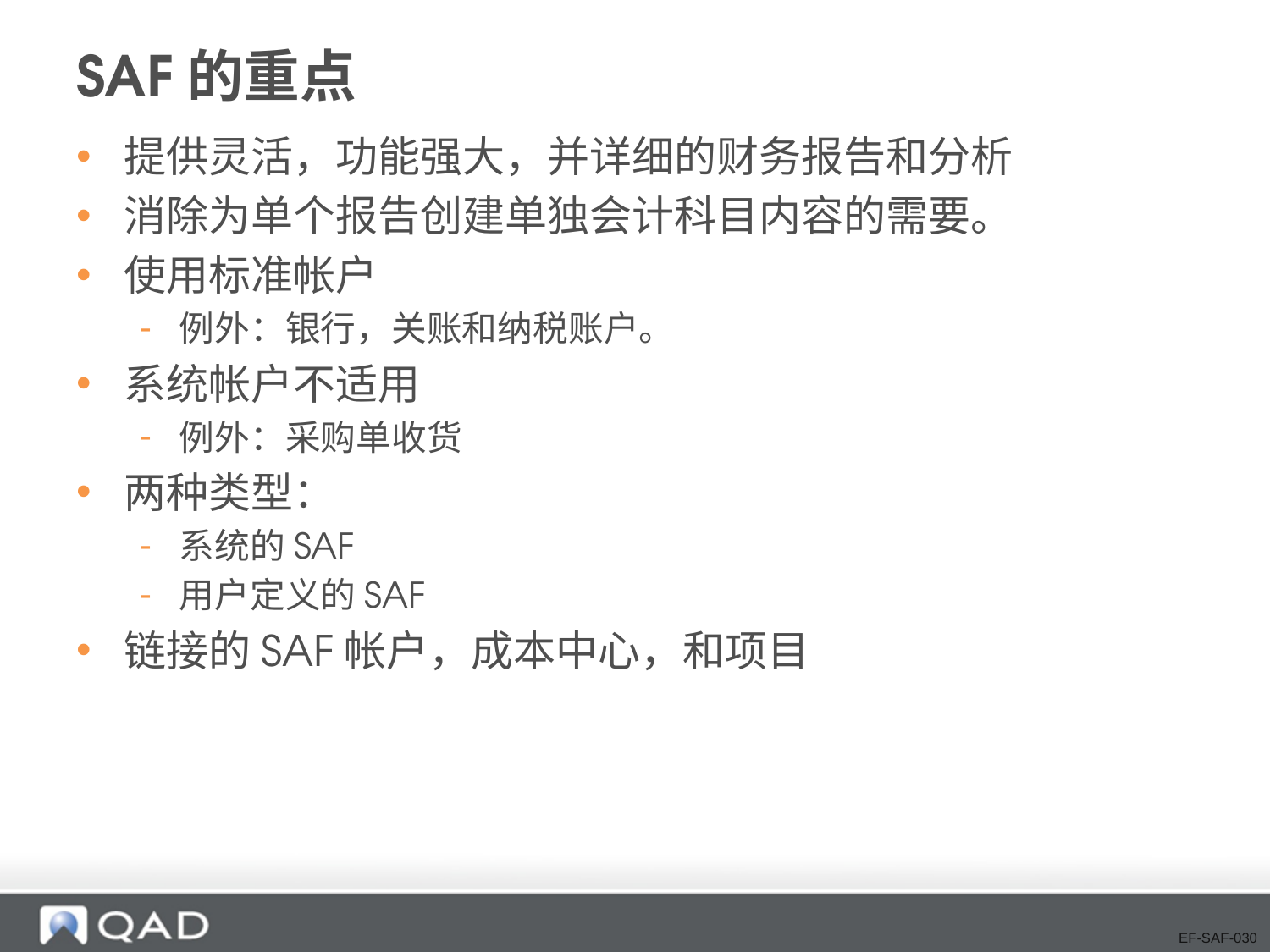

# SAF的重点
提供灵活，功能强大，并详细的财务报告和分析
消除为单个报告创建单独会计科目内容的需要。
使用标准帐户
例外：银行，关账和纳税账户。
系统帐户不适用
例外：采购单收货
两种类型：
系统的SAF
用户定义的SAF
链接的SAF帐户，成本中心，和项目
EF-SAF-030